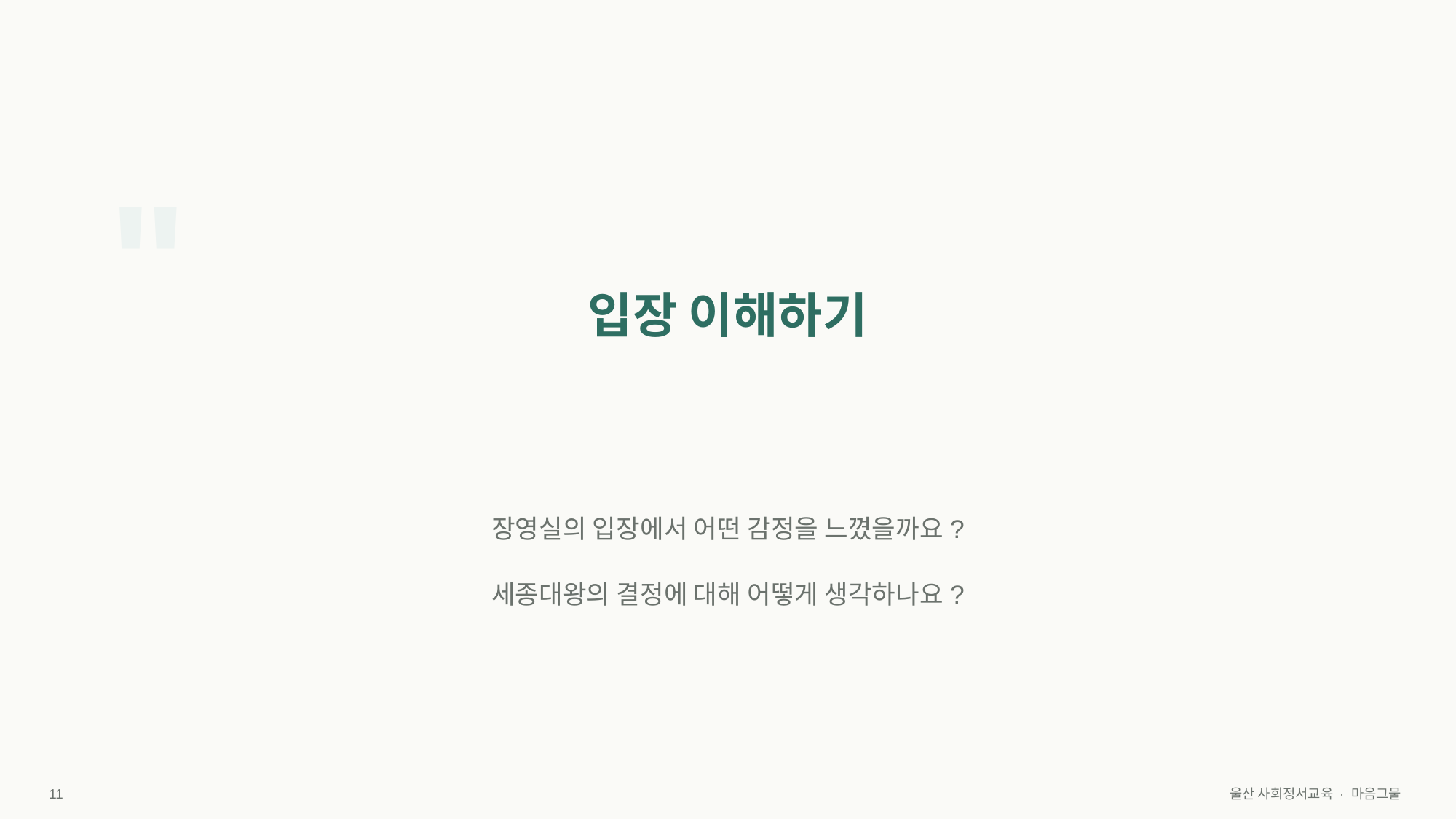

"
입장 이해하기
장영실의 입장에서 어떤 감정을 느꼈을까요?
세종대왕의 결정에 대해 어떻게 생각하나요?
11
울산 사회정서교육 · 마음그물